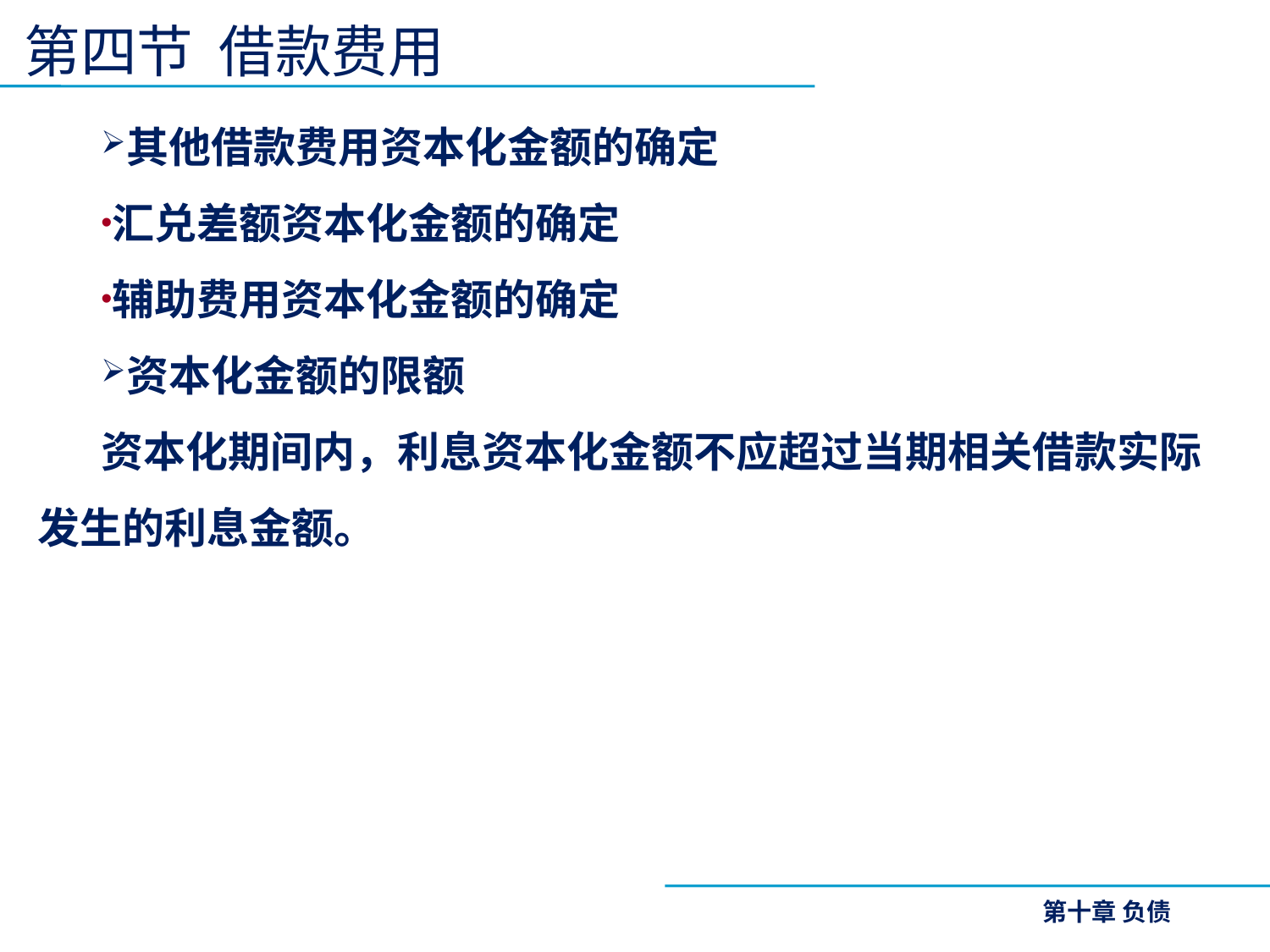

# 第四节  借款费用
其他借款费用资本化金额的确定
汇兑差额资本化金额的确定
辅助费用资本化金额的确定
资本化金额的限额
资本化期间内，利息资本化金额不应超过当期相关借款实际发生的利息金额。